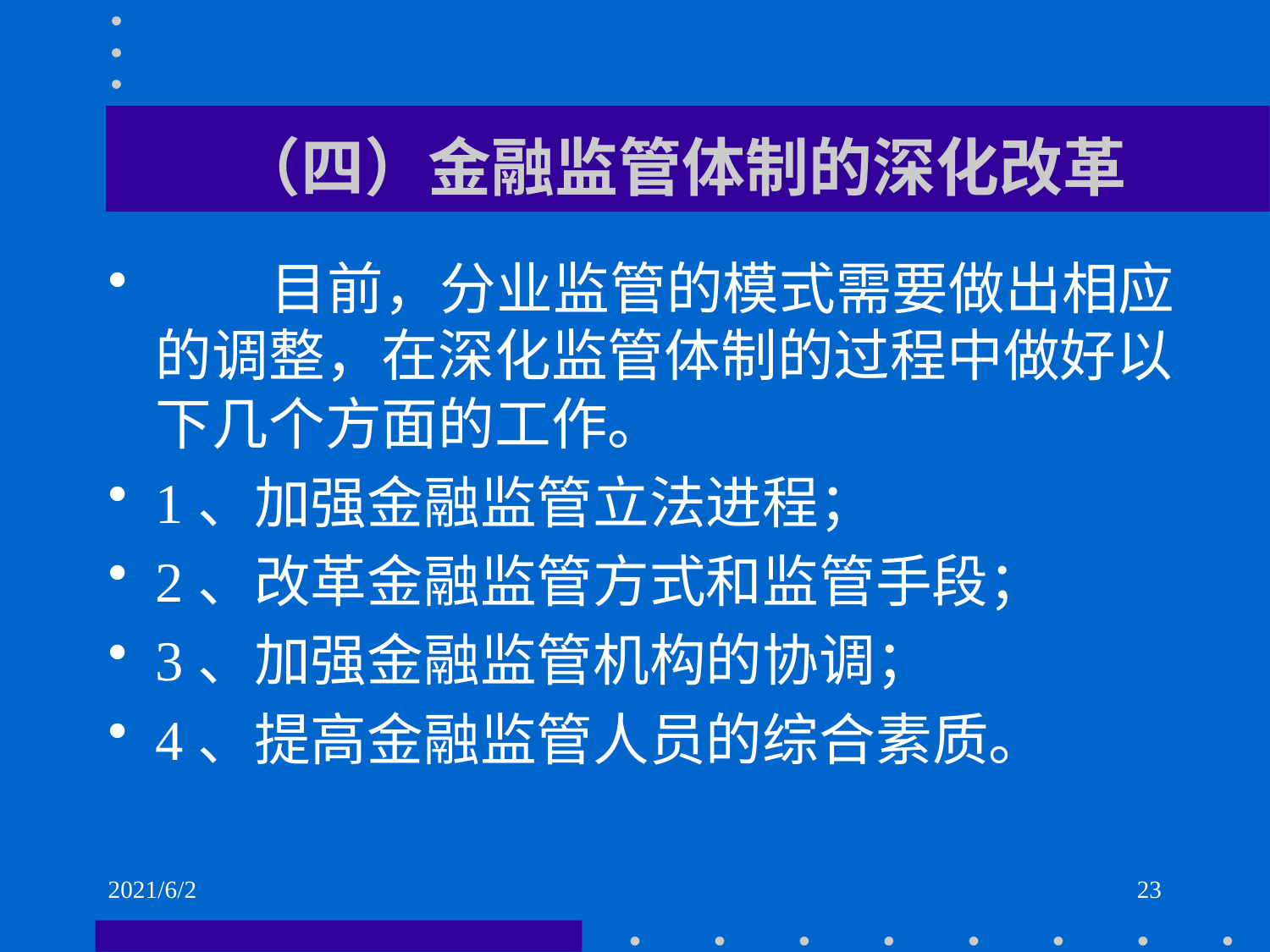

# （四）金融监管体制的深化改革
        目前，分业监管的模式需要做出相应的调整，在深化监管体制的过程中做好以下几个方面的工作。
1、加强金融监管立法进程；
2、改革金融监管方式和监管手段；
3、加强金融监管机构的协调；
4、提高金融监管人员的综合素质。
2021/6/2
23